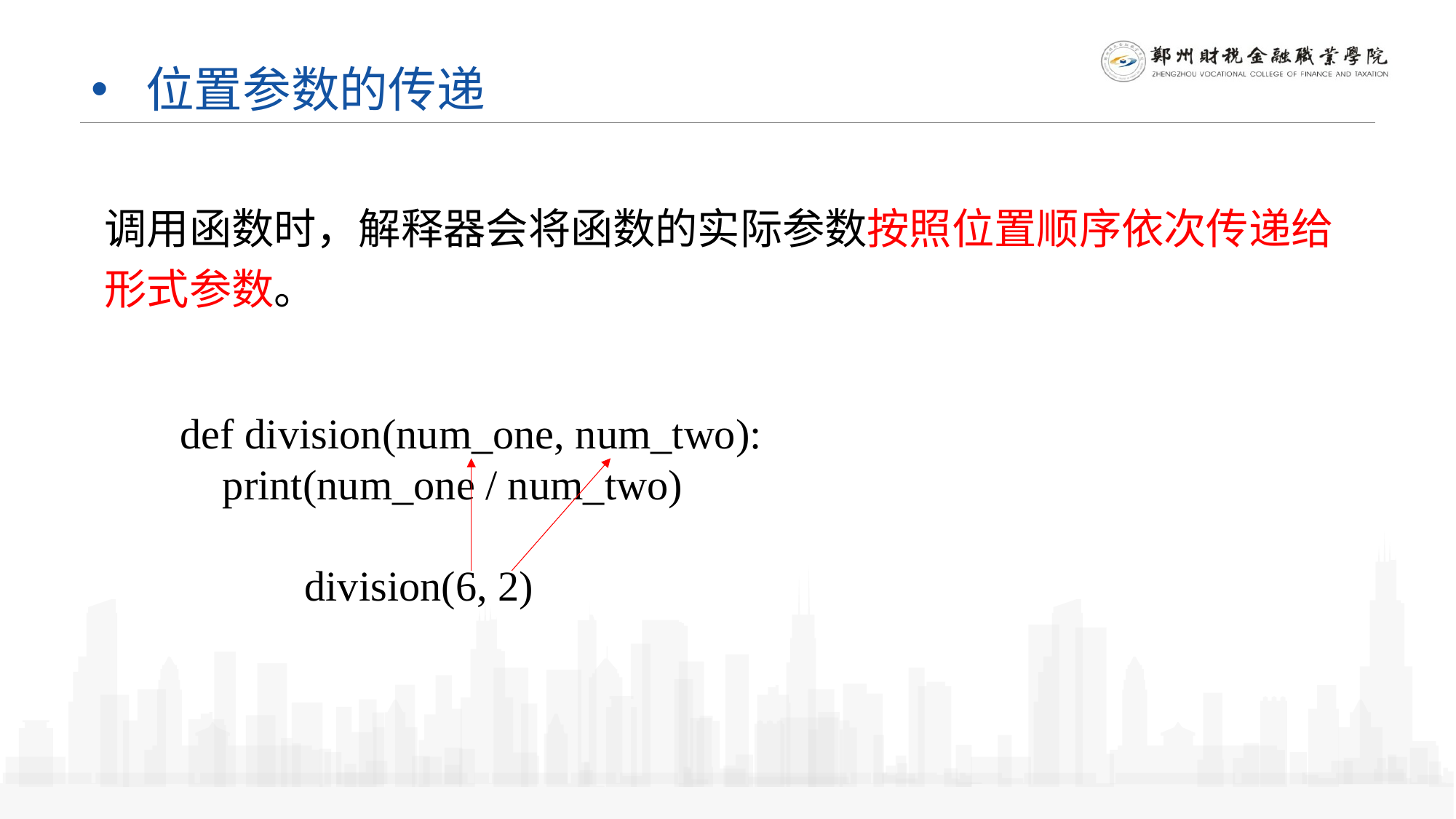

# 位置参数的传递
调用函数时，解释器会将函数的实际参数按照位置顺序依次传递给形式参数。
def division(num_one, num_two):
    print(num_one / num_two)
division(6, 2)